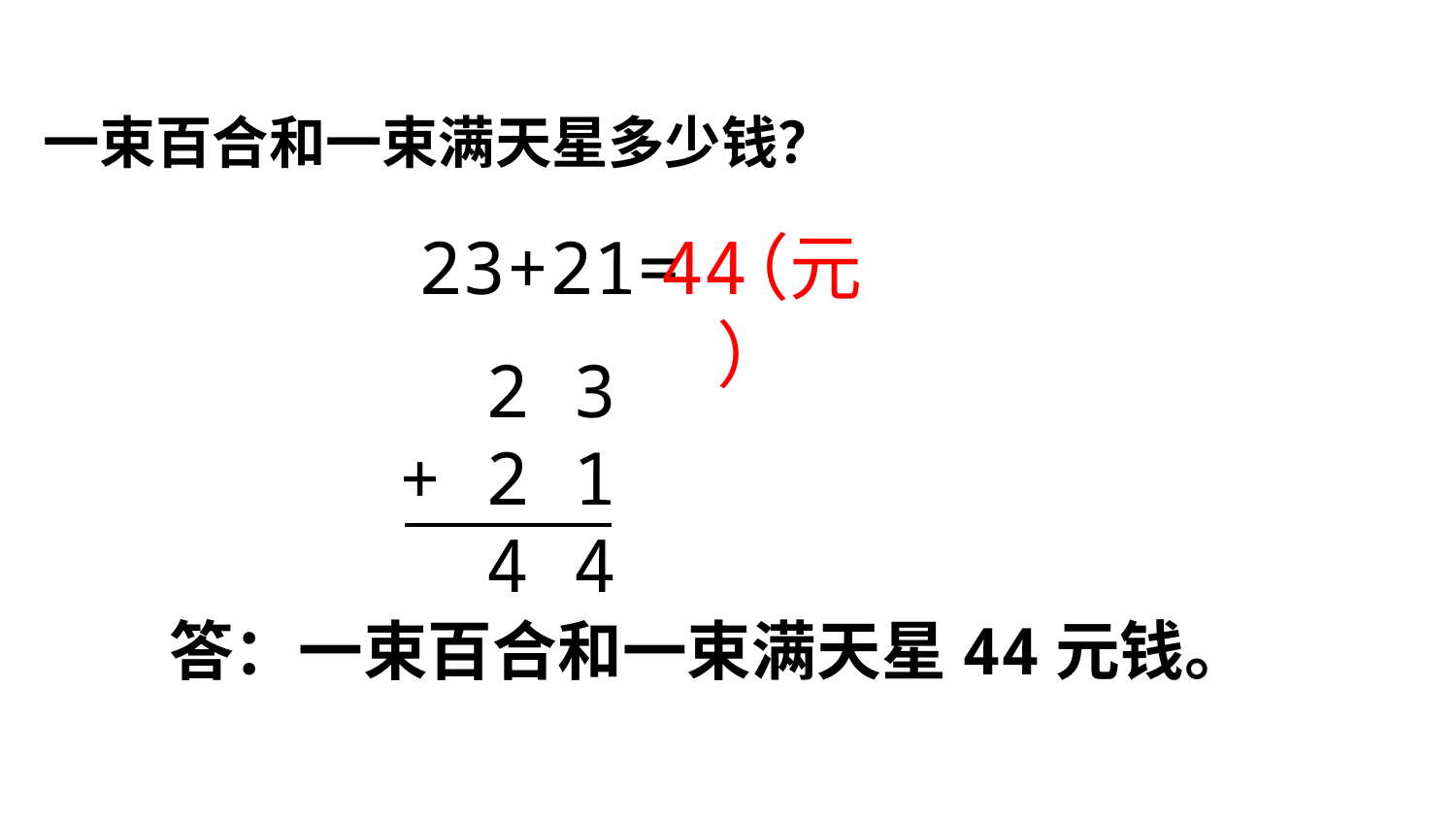

一束百合和一束满天星多少钱？
23+21=
44
（元）
  2 3
+ 2 1
  4 4
答：一束百合和一束满天星44元钱。